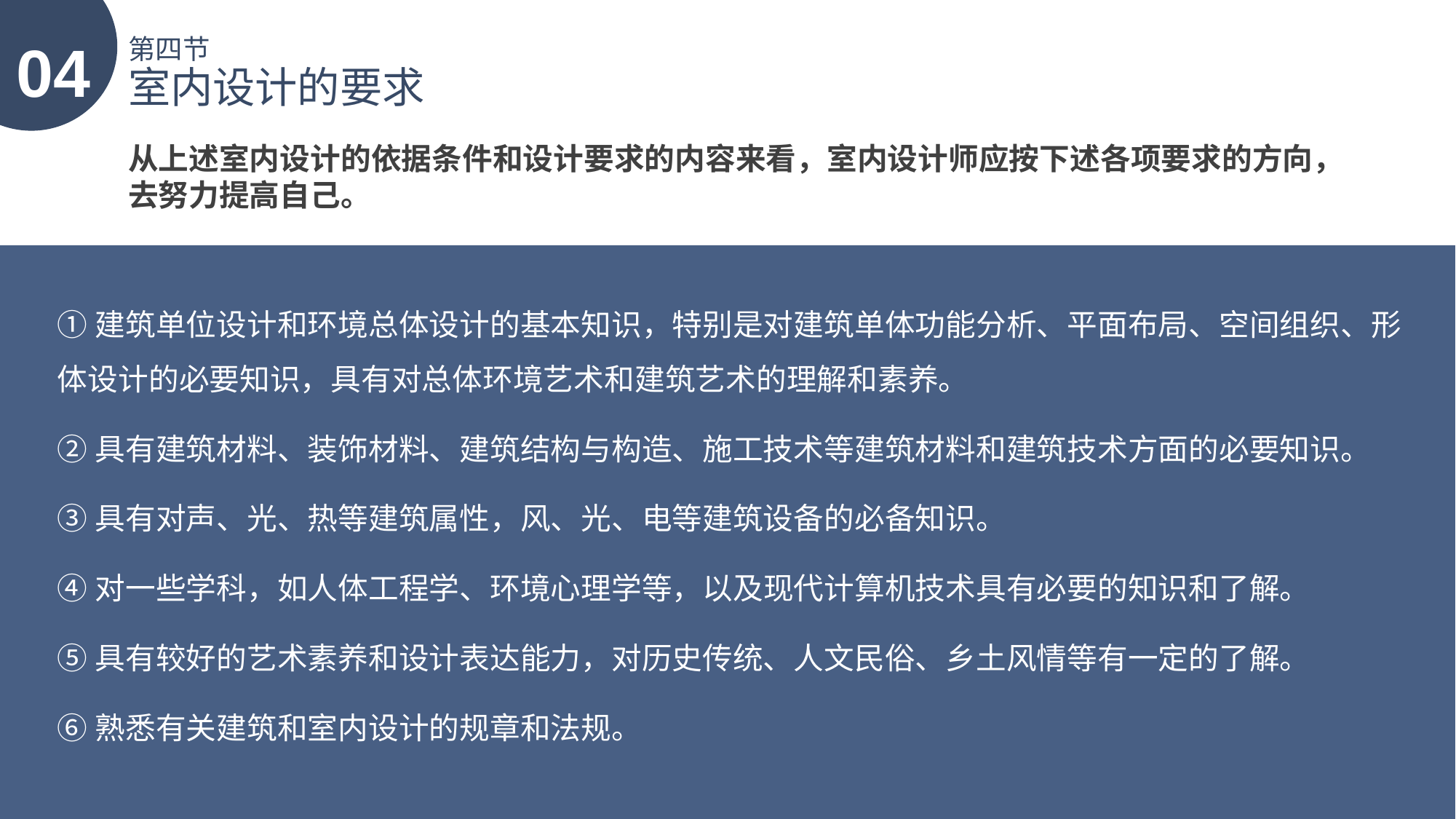

04
第四节
室内设计的要求
从上述室内设计的依据条件和设计要求的内容来看，室内设计师应按下述各项要求的方向，
去努力提高自己。

①建筑单位设计和环境总体设计的基本知识，特别是对建筑单体功能分析、平面布局、空间组织、形体设计的必要知识，具有对总体环境艺术和建筑艺术的理解和素养。
②具有建筑材料、装饰材料、建筑结构与构造、施工技术等建筑材料和建筑技术方面的必要知识。
③具有对声、光、热等建筑属性，风、光、电等建筑设备的必备知识。
④对一些学科，如人体工程学、环境心理学等，以及现代计算机技术具有必要的知识和了解。
⑤具有较好的艺术素养和设计表达能力，对历史传统、人文民俗、乡土风情等有一定的了解。
⑥熟悉有关建筑和室内设计的规章和法规。